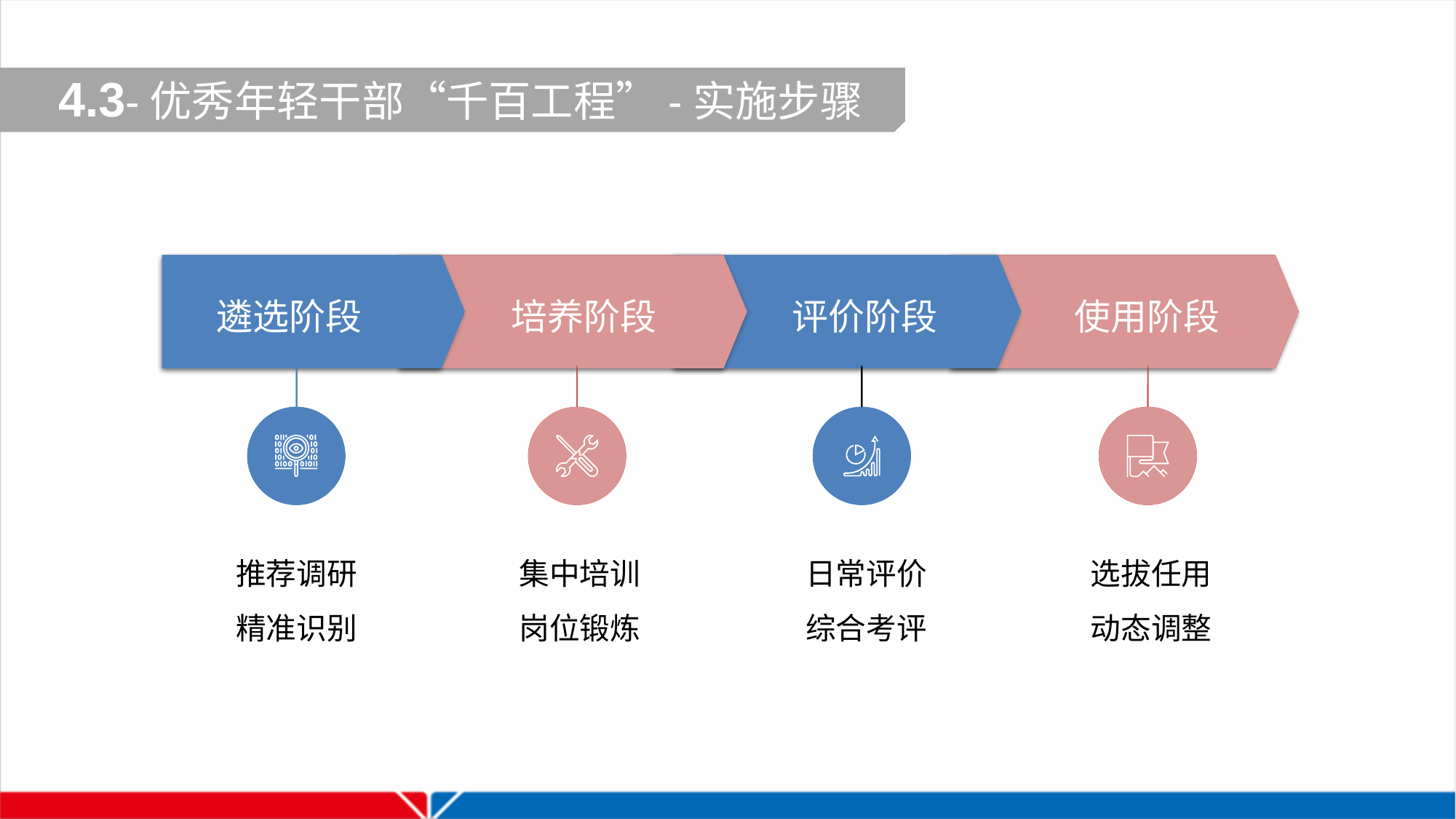

4.3-优秀年轻干部“千百工程”-实施步骤

培养阶段
评价阶段
使用阶段
遴选阶段
遴选阶段
培养阶段
评价阶段
使用阶段

推荐调研
精准识别
集中培训
岗位锻炼
日常评价
综合考评
选拔任用
动态调整